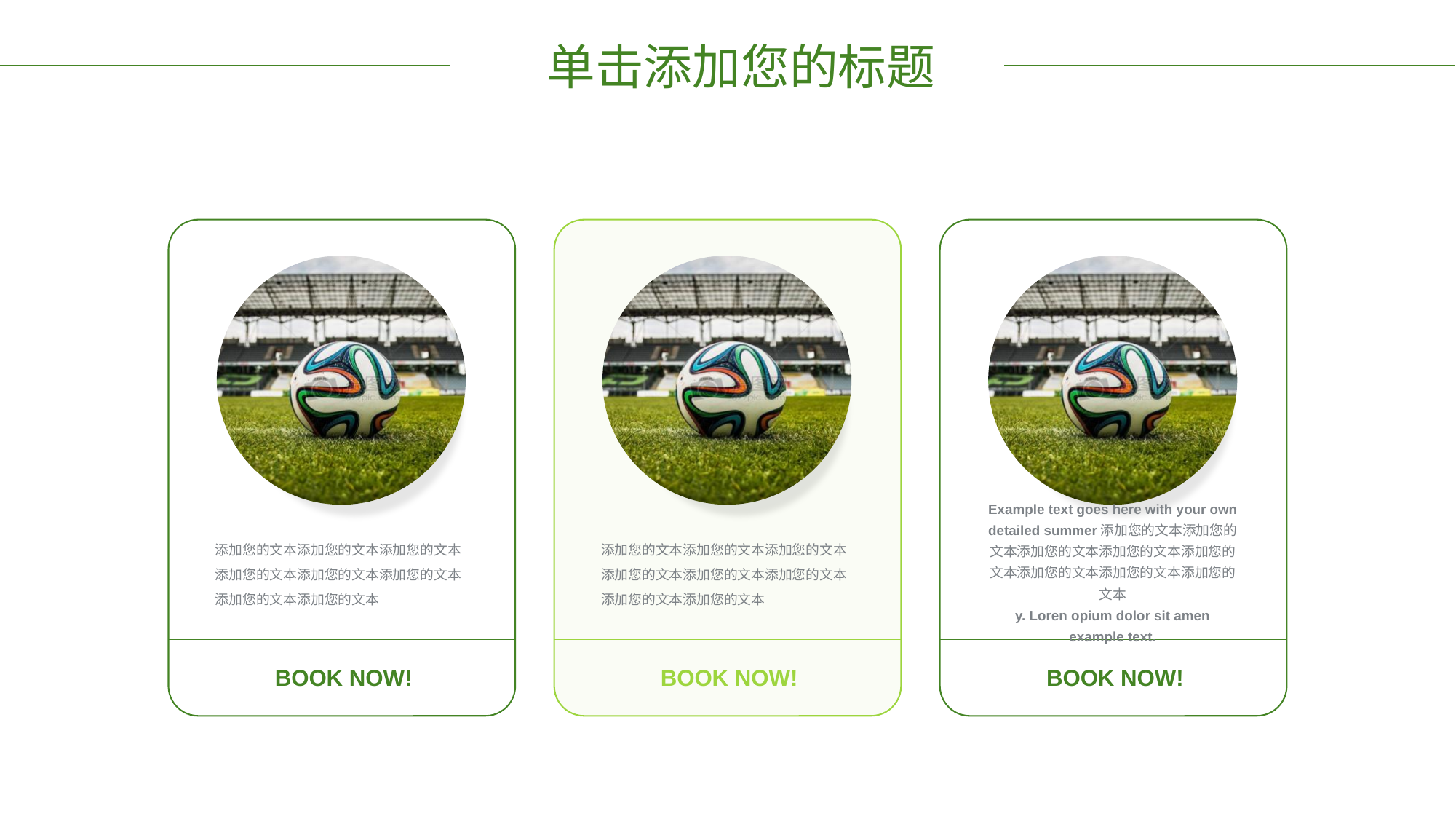

单击添加您的标题

Example text goes here with your own detailed summer添加您的文本添加您的文本添加您的文本添加您的文本添加您的文本添加您的文本添加您的文本添加您的文本
y. Loren opium dolor sit amen example text.
添加您的文本添加您的文本添加您的文本添加您的文本添加您的文本添加您的文本添加您的文本添加您的文本
添加您的文本添加您的文本添加您的文本添加您的文本添加您的文本添加您的文本添加您的文本添加您的文本
BOOK NOW!
BOOK NOW!
BOOK NOW!